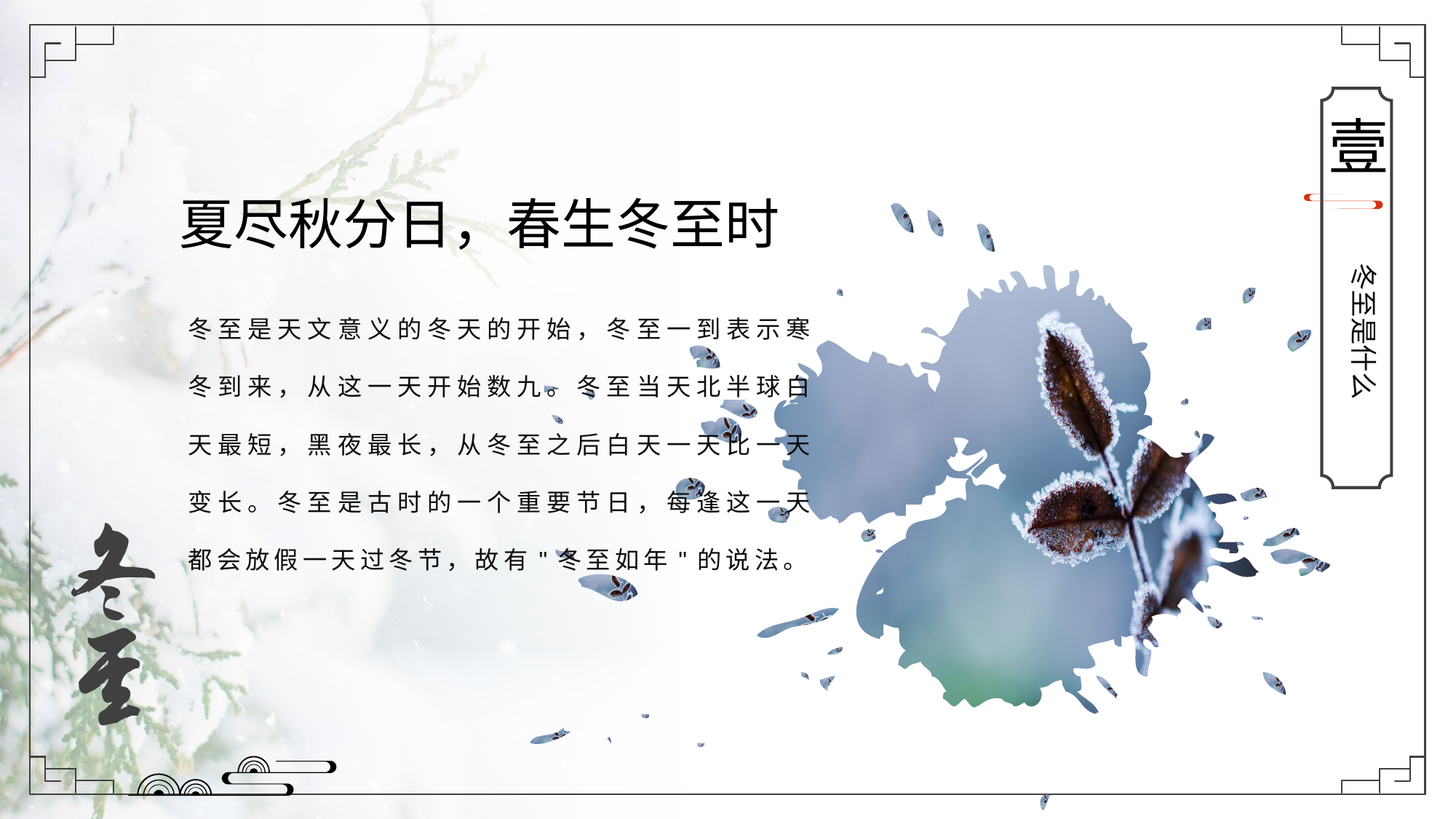

壹

冬至是什么

夏尽秋分日，春生冬至时

冬至是天文意义的冬天的开始，冬至一到表示寒冬到来，从这一天开始数九。冬至当天北半球白天最短，黑夜最长，从冬至之后白天一天比一天变长。冬至是古时的一个重要节日，每逢这一天都会放假一天过冬节，故有"冬至如年"的说法。